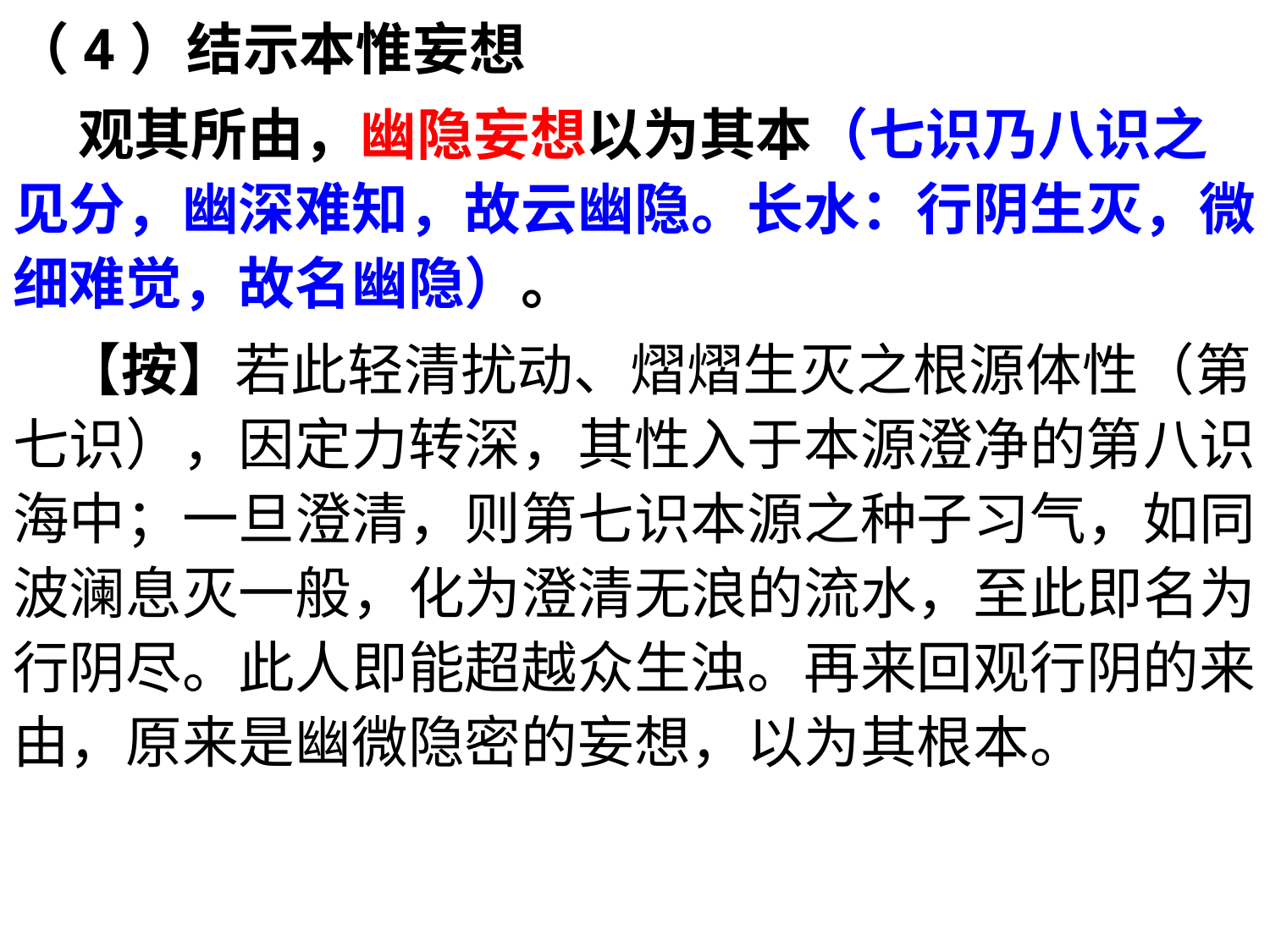

（4）结示本惟妄想
    观其所由，幽隐妄想以为其本（七识乃八识之见分，幽深难知，故云幽隐。长水：行阴生灭，微细难觉，故名幽隐）。
   【按】若此轻清扰动、熠熠生灭之根源体性（第七识），因定力转深，其性入于本源澄净的第八识海中；一旦澄清，则第七识本源之种子习气，如同波澜息灭一般，化为澄清无浪的流水，至此即名为行阴尽。此人即能超越众生浊。再来回观行阴的来由，原来是幽微隐密的妄想，以为其根本。